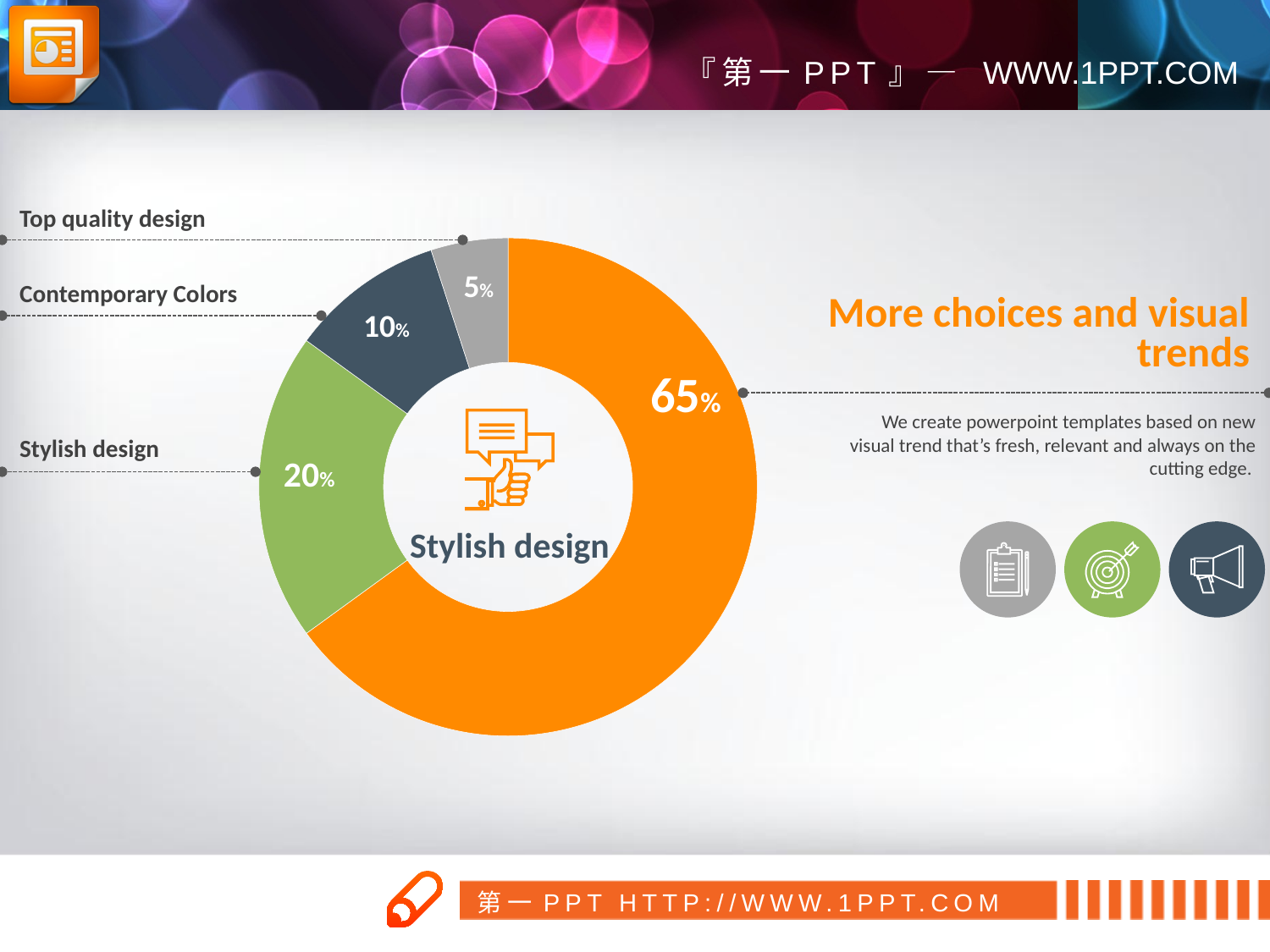

Top quality design

### Chart

| Category | 판매 |
|---|---|
| value01 | 65.0 |
| value02 | 20.0 |
5%
Contemporary Colors
More choices and visual trends
10%
65%
We create powerpoint templates based on new visual trend that’s fresh, relevant and always on the cutting edge.

Stylish design
20%
Stylish design